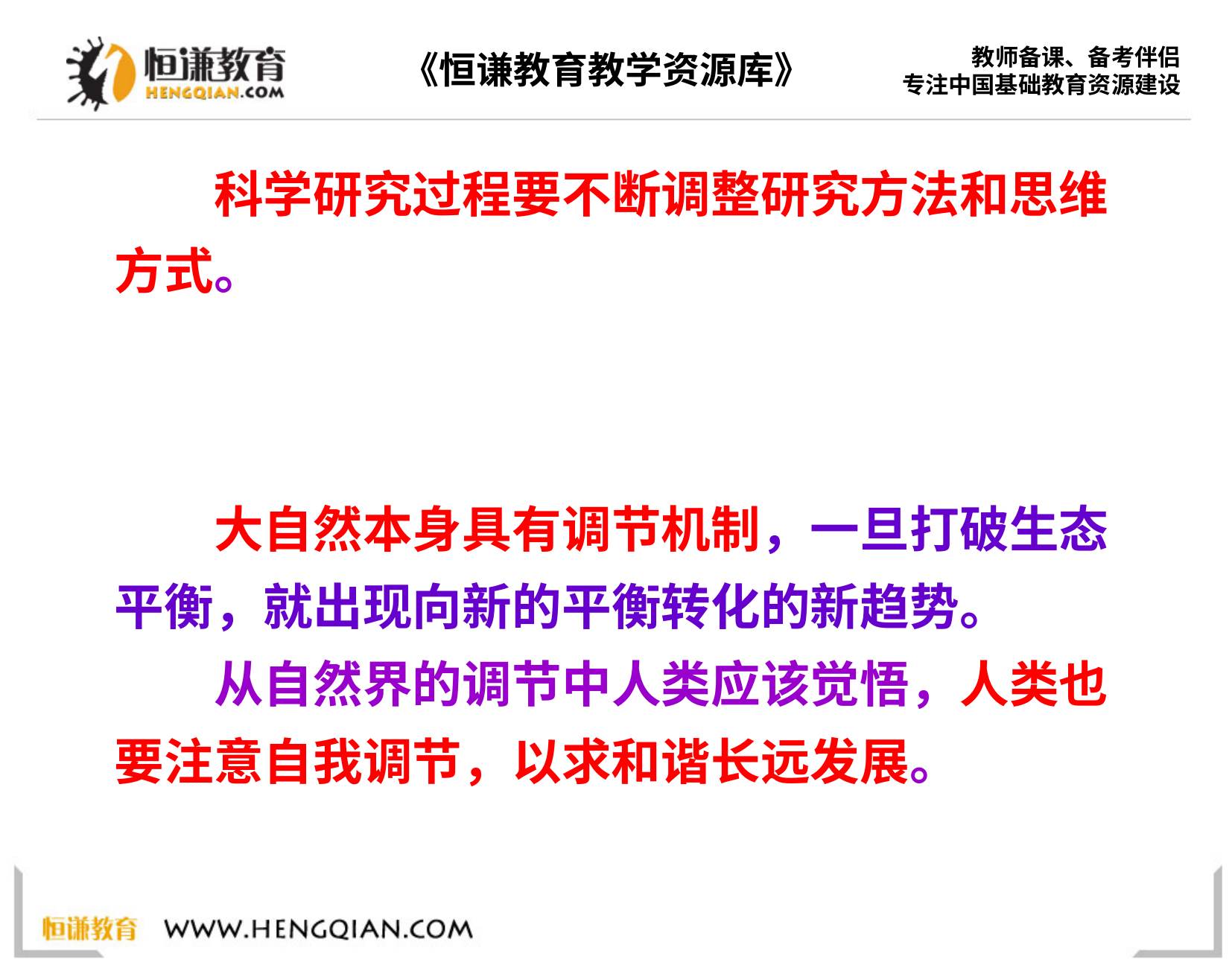

科学研究过程要不断调整研究方法和思维方式。
　　大自然本身具有调节机制，一旦打破生态平衡，就出现向新的平衡转化的新趋势。
　　从自然界的调节中人类应该觉悟，人类也要注意自我调节，以求和谐长远发展。